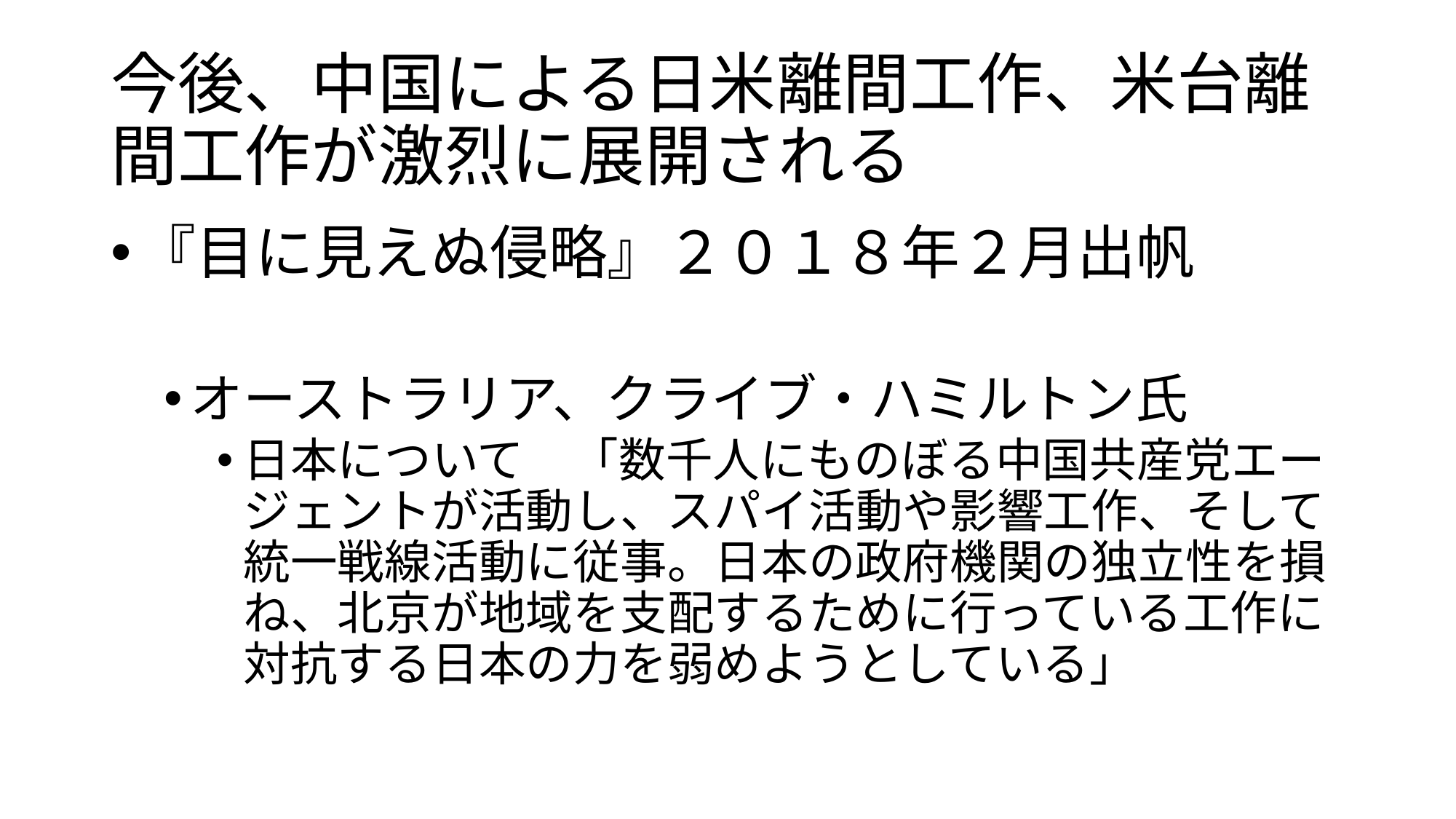

# 今後、中国による日米離間工作、米台離間工作が激烈に展開される
『目に見えぬ侵略』２０１８年２月出帆

オーストラリア、クライブ・ハミルトン氏
日本について　「数千人にものぼる中国共産党エージェントが活動し、スパイ活動や影響工作、そして統一戦線活動に従事。日本の政府機関の独立性を損ね、北京が地域を支配するために行っている工作に対抗する日本の力を弱めようとしている」